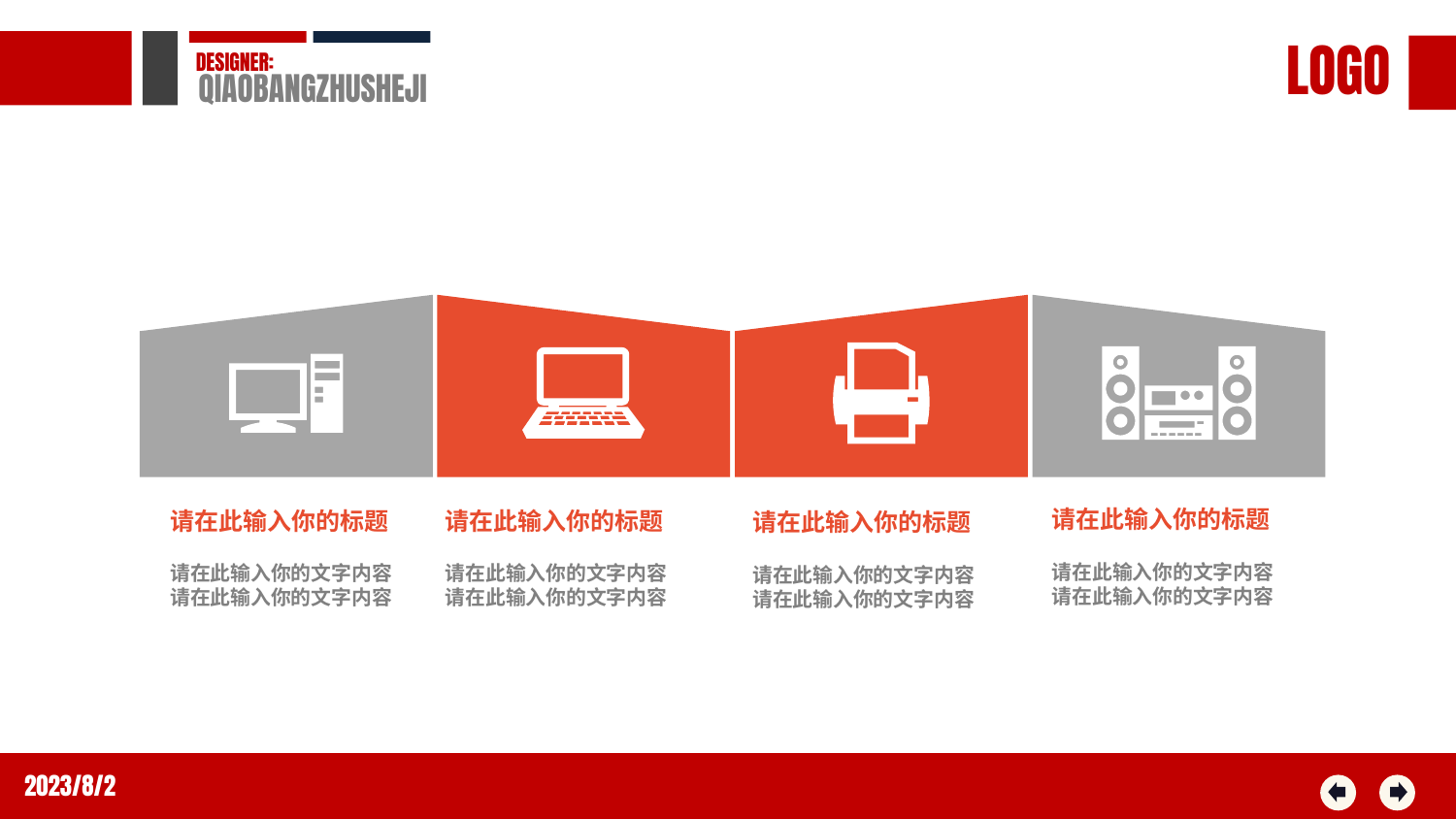

LOGO
DESIGNER:
QIAOBANGZHUSHEJI

请在此输入你的标题
请在此输入你的文字内容
请在此输入你的文字内容

请在此输入你的标题
请在此输入你的文字内容
请在此输入你的文字内容

请在此输入你的标题
请在此输入你的文字内容
请在此输入你的文字内容

请在此输入你的标题
请在此输入你的文字内容
请在此输入你的文字内容
2023/8/2